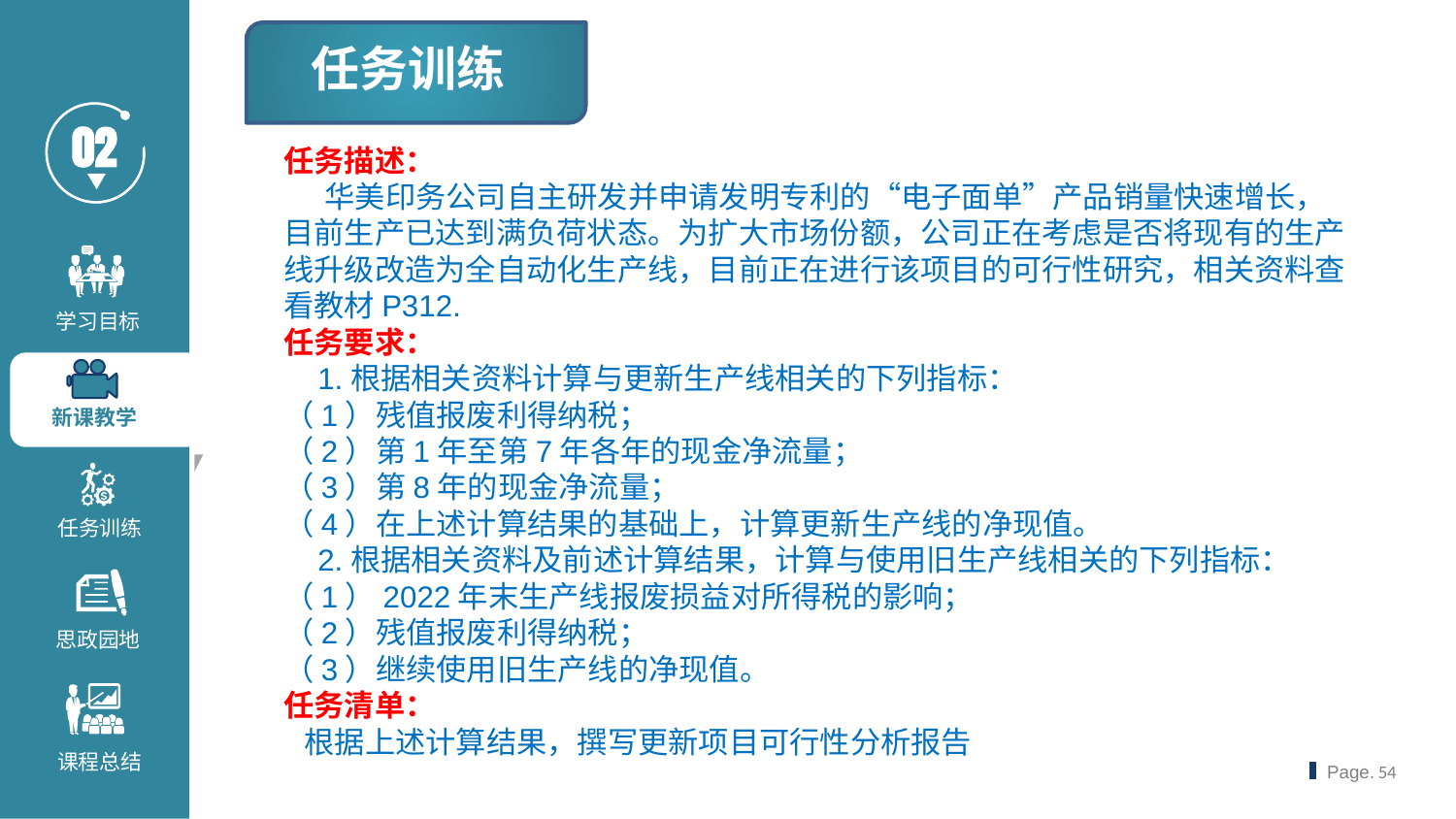

任务训练
任务描述：
     华美印务公司自主研发并申请发明专利的“电子面单”产品销量快速增长，目前生产已达到满负荷状态。为扩大市场份额，公司正在考虑是否将现有的生产线升级改造为全自动化生产线，目前正在进行该项目的可行性研究，相关资料查看教材P312.
任务要求：
    1.根据相关资料计算与更新生产线相关的下列指标：
（1）残值报废利得纳税；
（2）第1年至第7年各年的现金净流量；
（3）第8年的现金净流量；
（4）在上述计算结果的基础上，计算更新生产线的净现值。
    2.根据相关资料及前述计算结果，计算与使用旧生产线相关的下列指标：
（1）2022年末生产线报废损益对所得税的影响；
（2）残值报废利得纳税；
（3）继续使用旧生产线的净现值。
任务清单：
  根据上述计算结果，撰写更新项目可行性分析报告